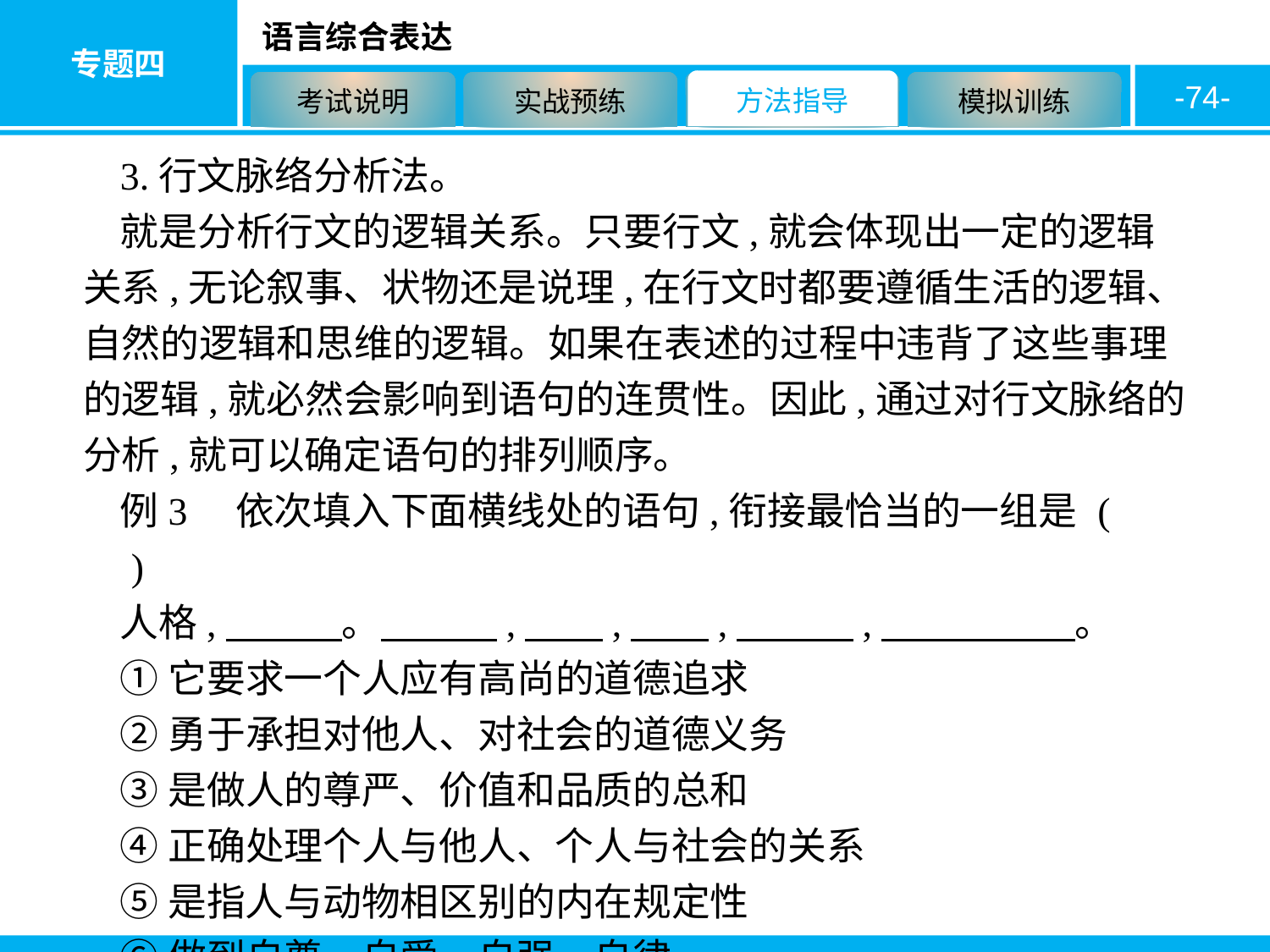

-74-
3.行文脉络分析法。
就是分析行文的逻辑关系。只要行文,就会体现出一定的逻辑关系,无论叙事、状物还是说理,在行文时都要遵循生活的逻辑、自然的逻辑和思维的逻辑。如果在表述的过程中违背了这些事理的逻辑,就必然会影响到语句的连贯性。因此,通过对行文脉络的分析,就可以确定语句的排列顺序。
例3　依次填入下面横线处的语句,衔接最恰当的一组是 (　　)
人格,　　　。　　　,　　,　　,　　　,　　　　　。
①它要求一个人应有高尚的道德追求
②勇于承担对他人、对社会的道德义务
③是做人的尊严、价值和品质的总和
④正确处理个人与他人、个人与社会的关系
⑤是指人与动物相区别的内在规定性
⑥做到自尊、自爱、自强、自律